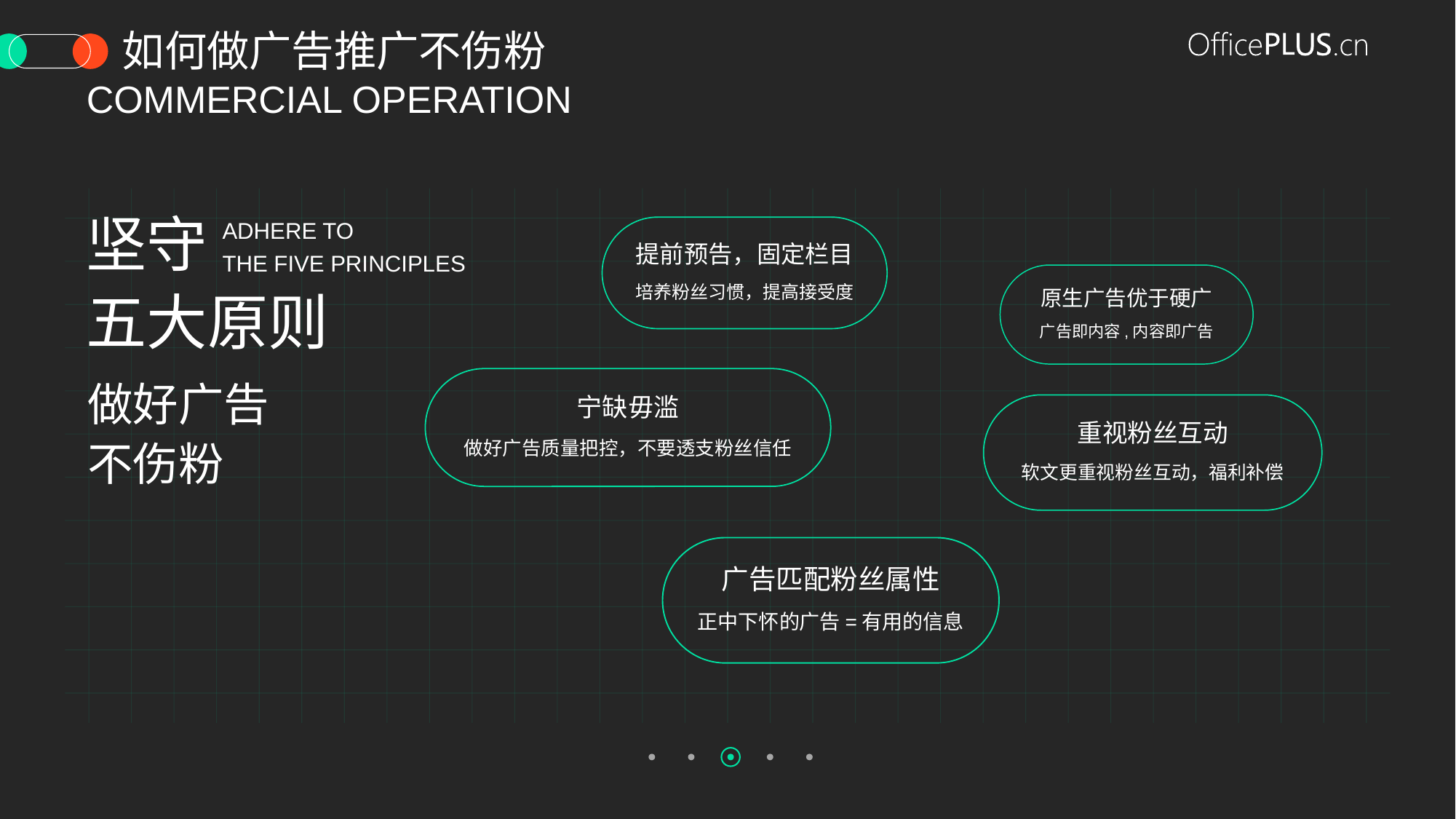

如何做广告推广不伤粉
Commercial operation
坚守
Adhere to
the five principles

提前预告，固定栏目
FOUR
培养粉丝习惯，提高接受度

原生广告优于硬广
five
广告即内容,内容即广告
五大原则

宁缺毋滥
two
做好广告质量把控，不要透支粉丝信任
做好广告

重视粉丝互动
THREE
软文更重视粉丝互动，福利补偿
不伤粉

广告匹配粉丝属性
ONE
正中下怀的广告=有用的信息